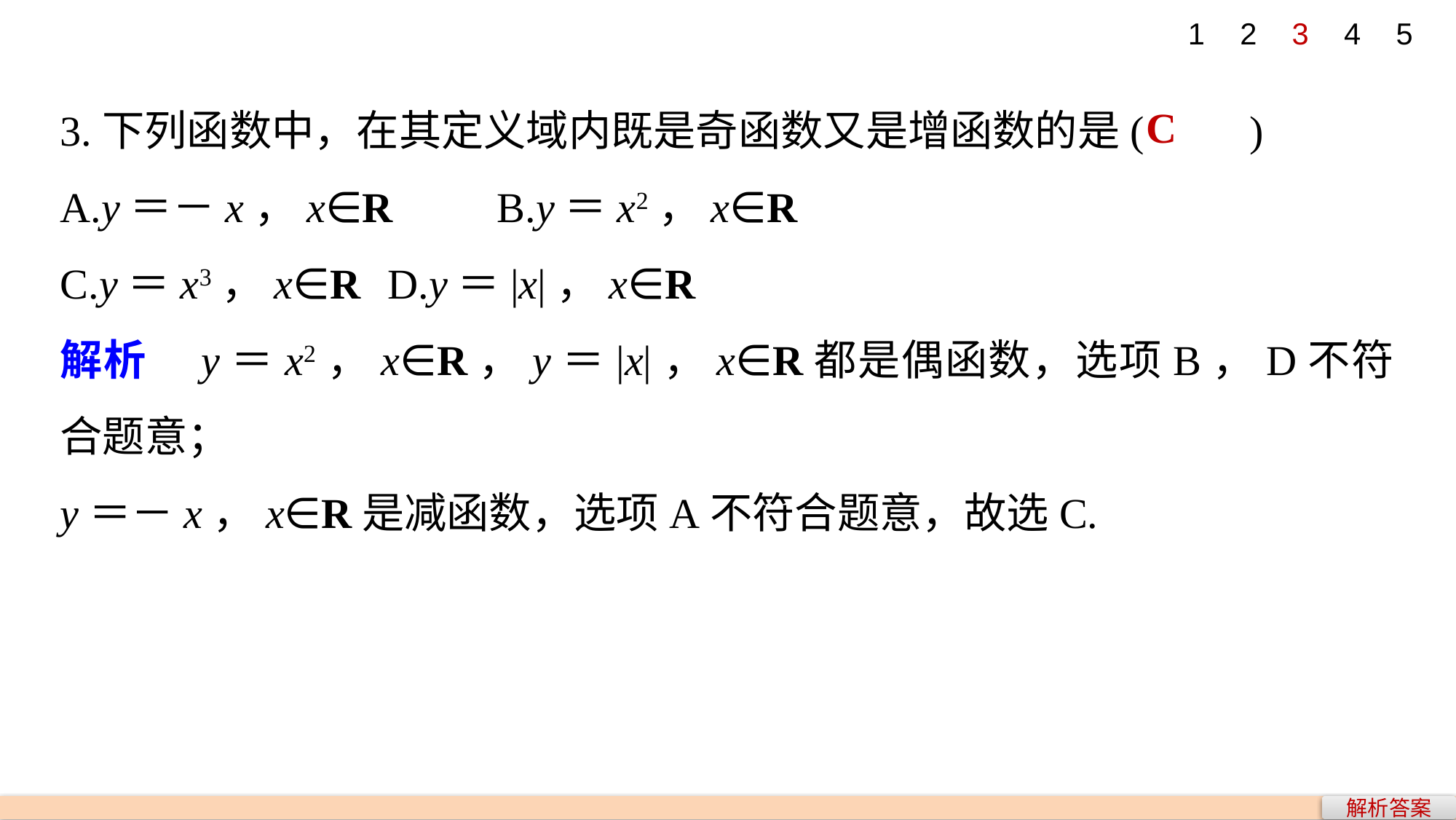

1
2
3
4
5
3.下列函数中，在其定义域内既是奇函数又是增函数的是(　　)
A.y＝－x，x∈R  	B.y＝x2，x∈R
C.y＝x3，x∈R  	D.y＝|x|，x∈R
解析　y＝x2，x∈R，y＝|x|，x∈R都是偶函数，选项B，D不符合题意；
y＝－x，x∈R是减函数，选项A不符合题意，故选C.
C
解析答案